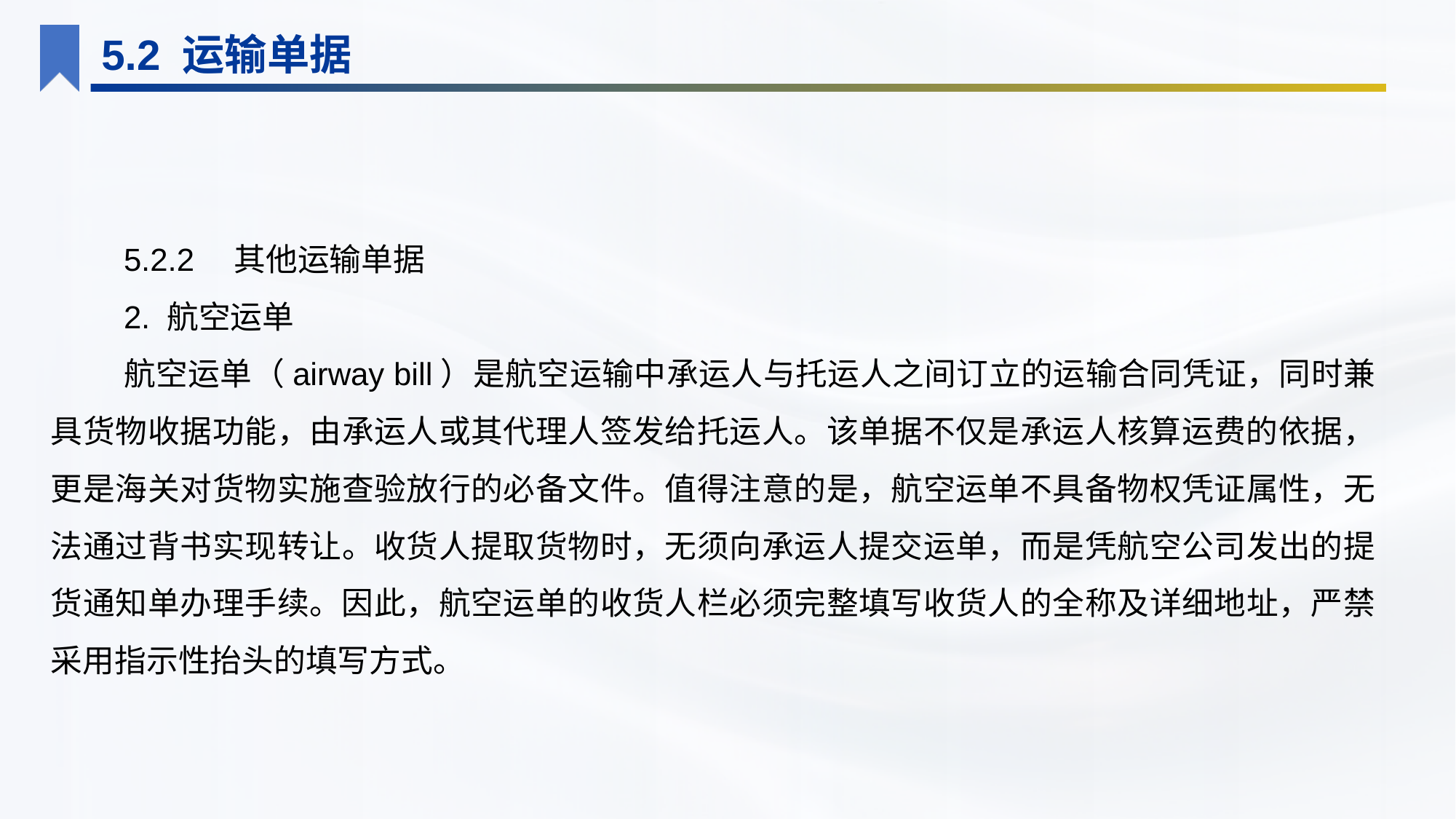

5.2 运输单据
5.2.2　其他运输单据
2. 航空运单
航空运单（airway bill）是航空运输中承运人与托运人之间订立的运输合同凭证，同时兼具货物收据功能，由承运人或其代理人签发给托运人。该单据不仅是承运人核算运费的依据，更是海关对货物实施查验放行的必备文件。值得注意的是，航空运单不具备物权凭证属性，无法通过背书实现转让。收货人提取货物时，无须向承运人提交运单，而是凭航空公司发出的提货通知单办理手续。因此，航空运单的收货人栏必须完整填写收货人的全称及详细地址，严禁采用指示性抬头的填写方式。